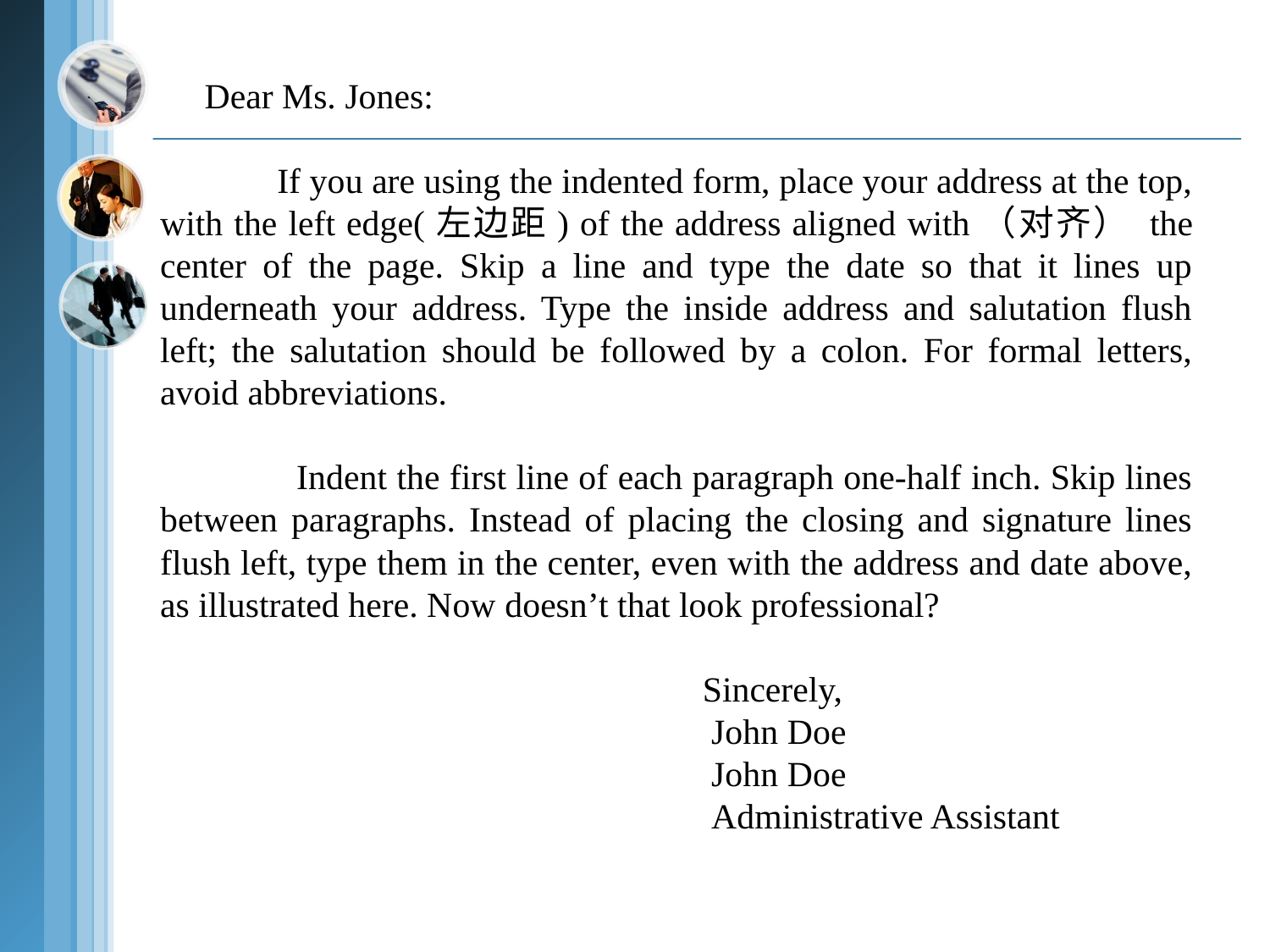

Dear Ms. Jones:

             If you are using the indented form, place your address at the top, with the left edge(左边距) of the address aligned with（对齐） the center of the page. Skip a line and type the date so that it lines up underneath your address. Type the inside address and salutation flush left; the salutation should be followed by a colon. For formal letters, avoid abbreviations.

              Indent the first line of each paragraph one-half inch. Skip lines between paragraphs. Instead of placing the closing and signature lines flush left, type them in the center, even with the address and date above, as illustrated here. Now doesn’t that look professional?

                                                             Sincerely,
                                                              John Doe
                                                              John Doe
                                                              Administrative Assistant